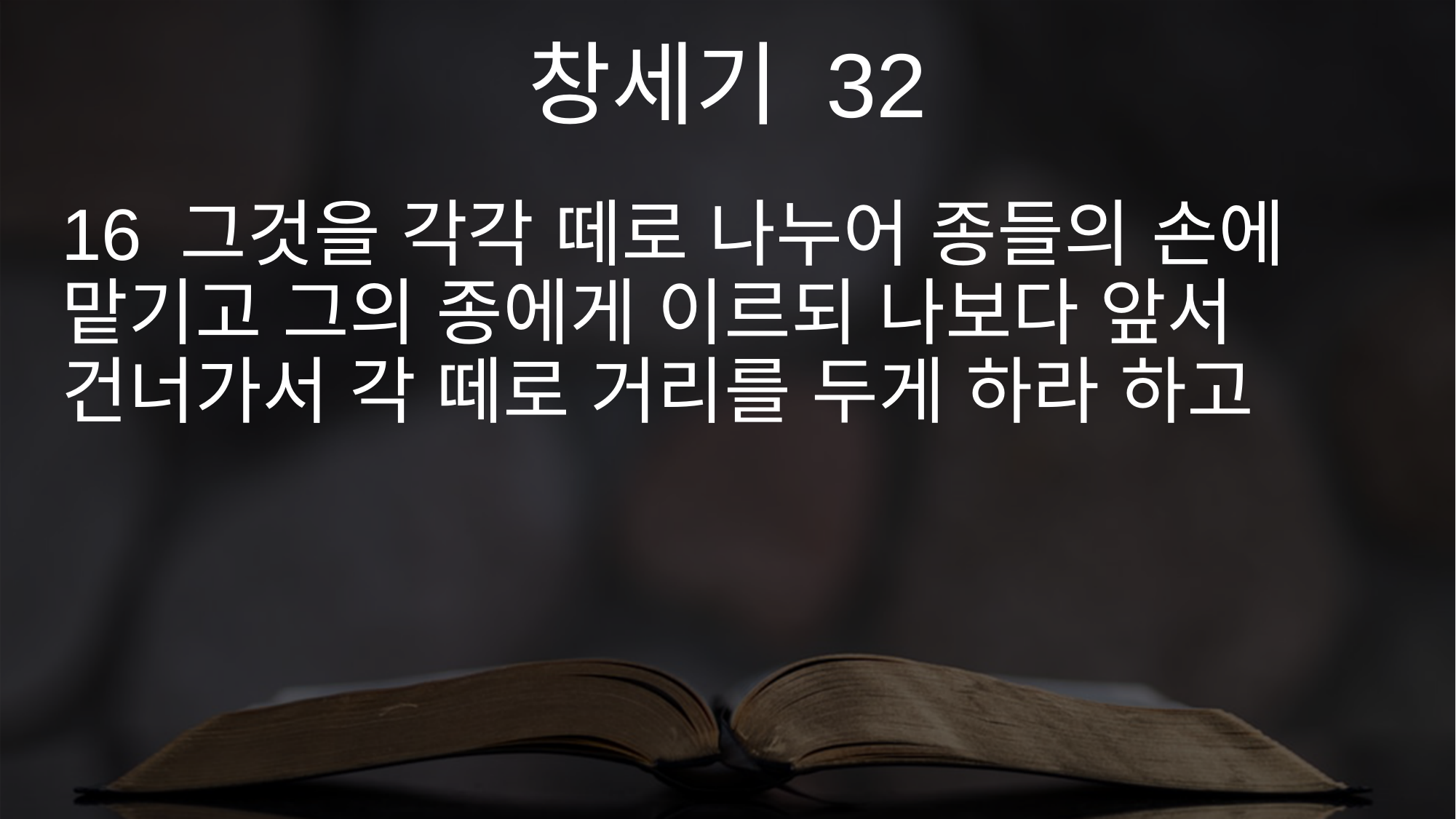

창세기 32
16 그것을 각각 떼로 나누어 종들의 손에 맡기고 그의 종에게 이르되 나보다 앞서 건너가서 각 떼로 거리를 두게 하라 하고